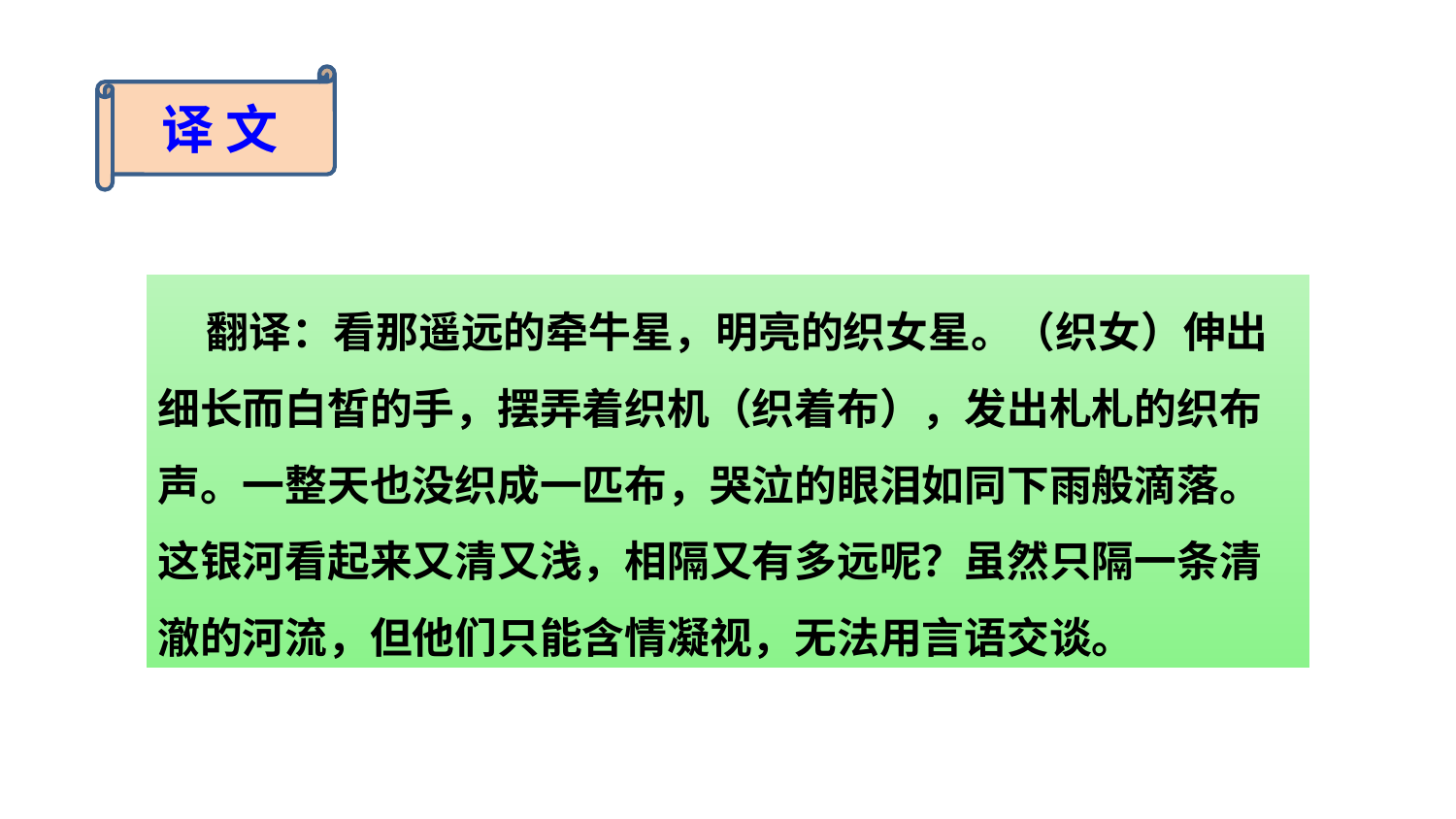

译 文
    翻译：看那遥远的牵牛星，明亮的织女星。（织女）伸出细长而白皙的手，摆弄着织机（织着布），发出札札的织布声。一整天也没织成一匹布，哭泣的眼泪如同下雨般滴落。这银河看起来又清又浅，相隔又有多远呢？虽然只隔一条清澈的河流，但他们只能含情凝视，无法用言语交谈。